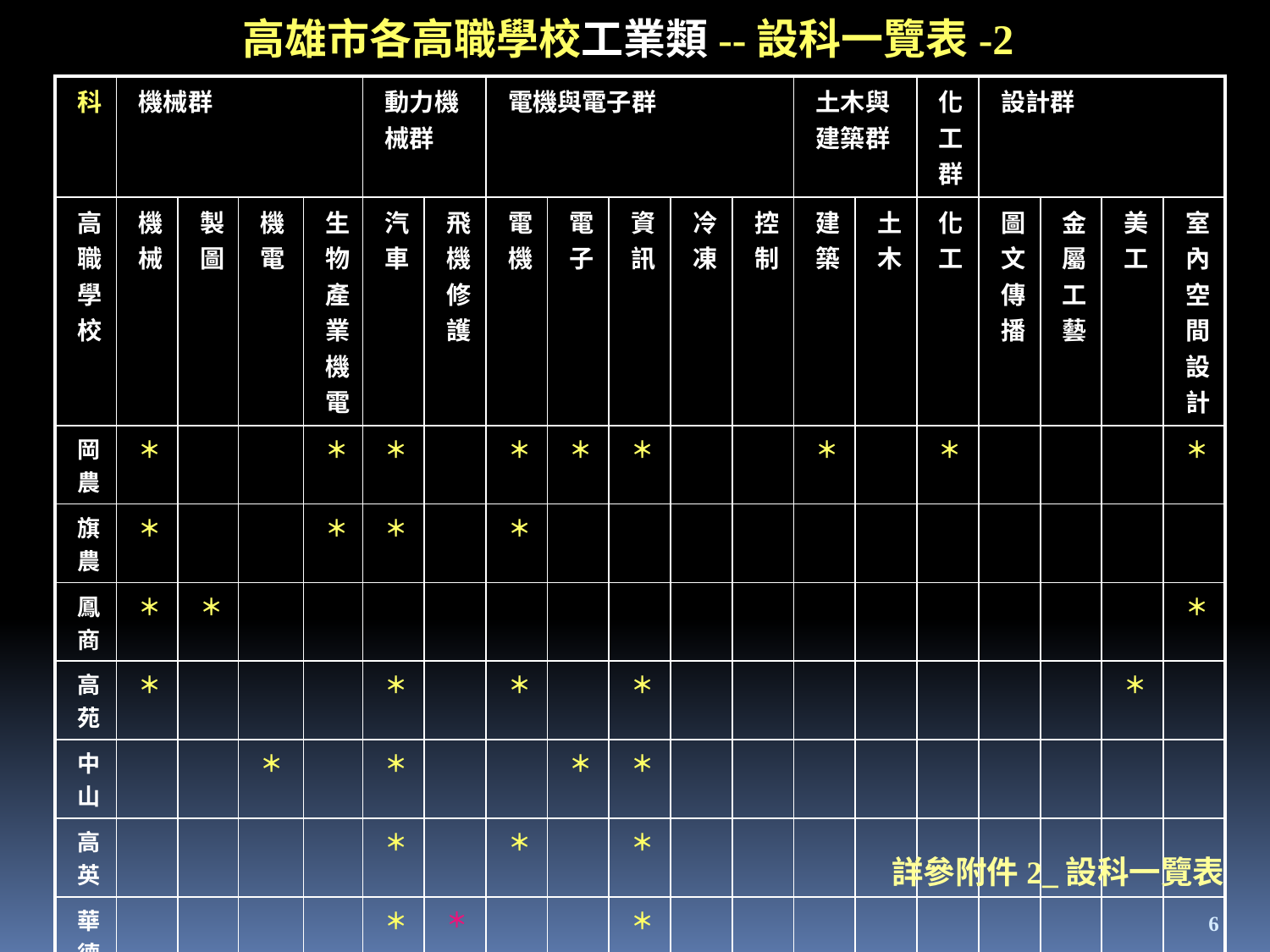

高雄市各高職學校工業類--設科一覽表-2
| 科 | 機械群 |  |  |  | 動力機械群 |  | 電機與電子群 |  |  |  |  | 土木與建築群 |  | 化工群 | 設計群 |  |  |  |
| --- | --- | --- | --- | --- | --- | --- | --- | --- | --- | --- | --- | --- | --- | --- | --- | --- | --- | --- |
| 高職學校 | 機械 | 製圖 | 機電 | 生物產業機電 | 汽車 | 飛機修護 | 電機 | 電子 | 資訊 | 冷凍 | 控制 | 建築 | 土木 | 化工 | 圖文傳播 | 金屬工藝 | 美工 | 室內空間設計 |
| 岡農 | ＊ |  |  | ＊ | ＊ |  | ＊ | ＊ | ＊ |  |  | ＊ |  | ＊ |  |  |  | ＊ |
| 旗農 | ＊ |  |  | ＊ | ＊ |  | ＊ |  |  |  |  |  |  |  |  |  |  |  |
| 鳳商 | ＊ | ＊ |  |  |  |  |  |  |  |  |  |  |  |  |  |  |  | ＊ |
| 高苑 | ＊ |  |  |  | ＊ |  | ＊ |  | ＊ |  |  |  |  |  |  |  | ＊ |  |
| 中山 |  |  | ＊ |  | ＊ |  |  | ＊ | ＊ |  |  |  |  |  |  |  |  |  |
| 高英 |  |  |  |  | ＊ |  | ＊ |  | ＊ |  |  |  |  |  |  |  |  |  |
| 華德 |  |  |  |  | ＊ | ＊ |  |  | ＊ |  |  |  |  |  |  |  |  |  |
| 旗美 |  |  |  |  | ＊ |  |  |  |  |  |  |  |  |  |  |  |  |  |
詳參附件2_設科一覽表
6